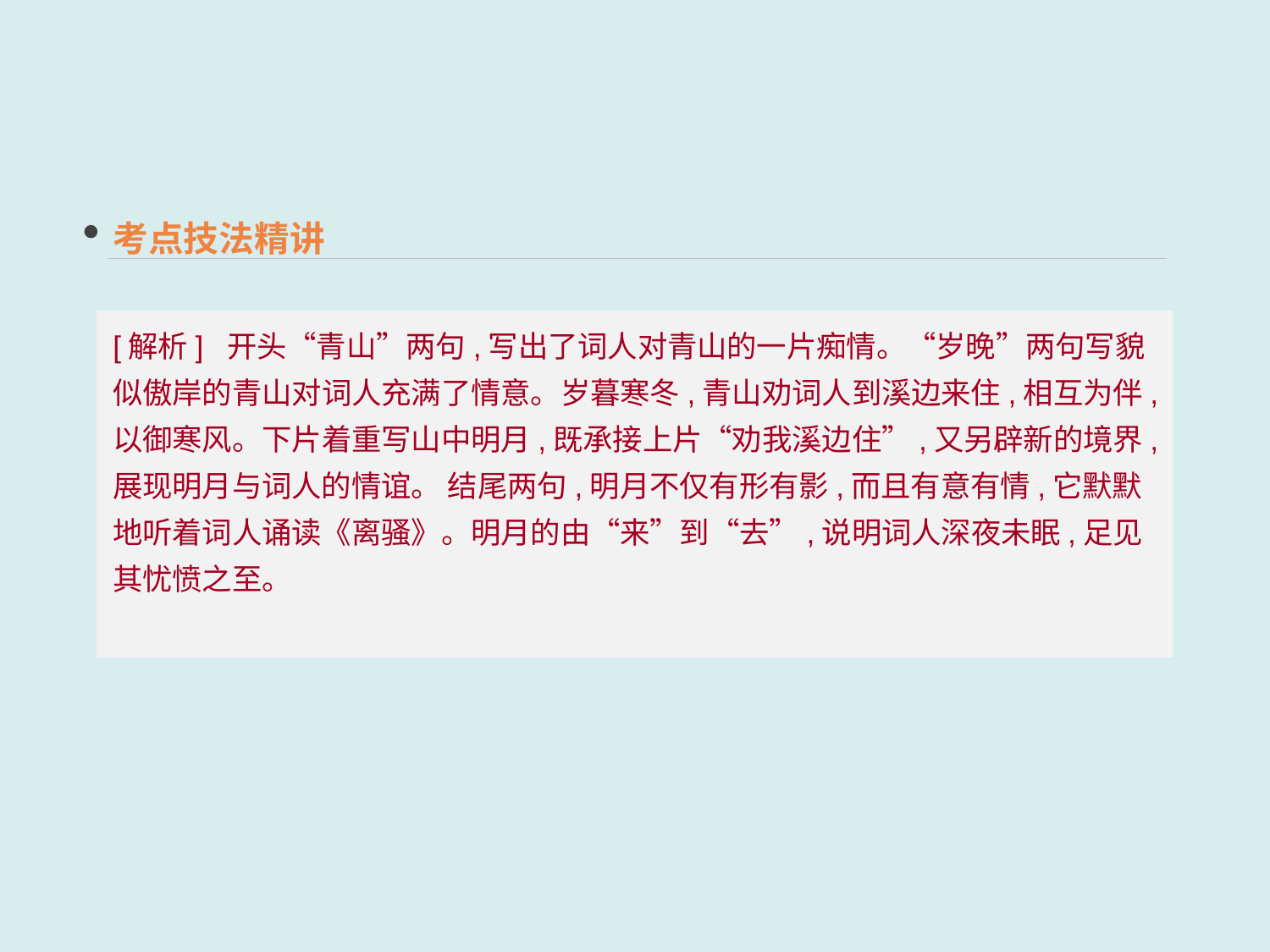

考点技法精讲

[解析]  开头“青山”两句,写出了词人对青山的一片痴情。“岁晚”两句写貌似傲岸的青山对词人充满了情意。岁暮寒冬,青山劝词人到溪边来住,相互为伴,以御寒风。下片着重写山中明月,既承接上片“劝我溪边住”,又另辟新的境界,展现明月与词人的情谊。 结尾两句,明月不仅有形有影,而且有意有情,它默默地听着词人诵读《离骚》。明月的由“来”到“去”,说明词人深夜未眠,足见其忧愤之至。